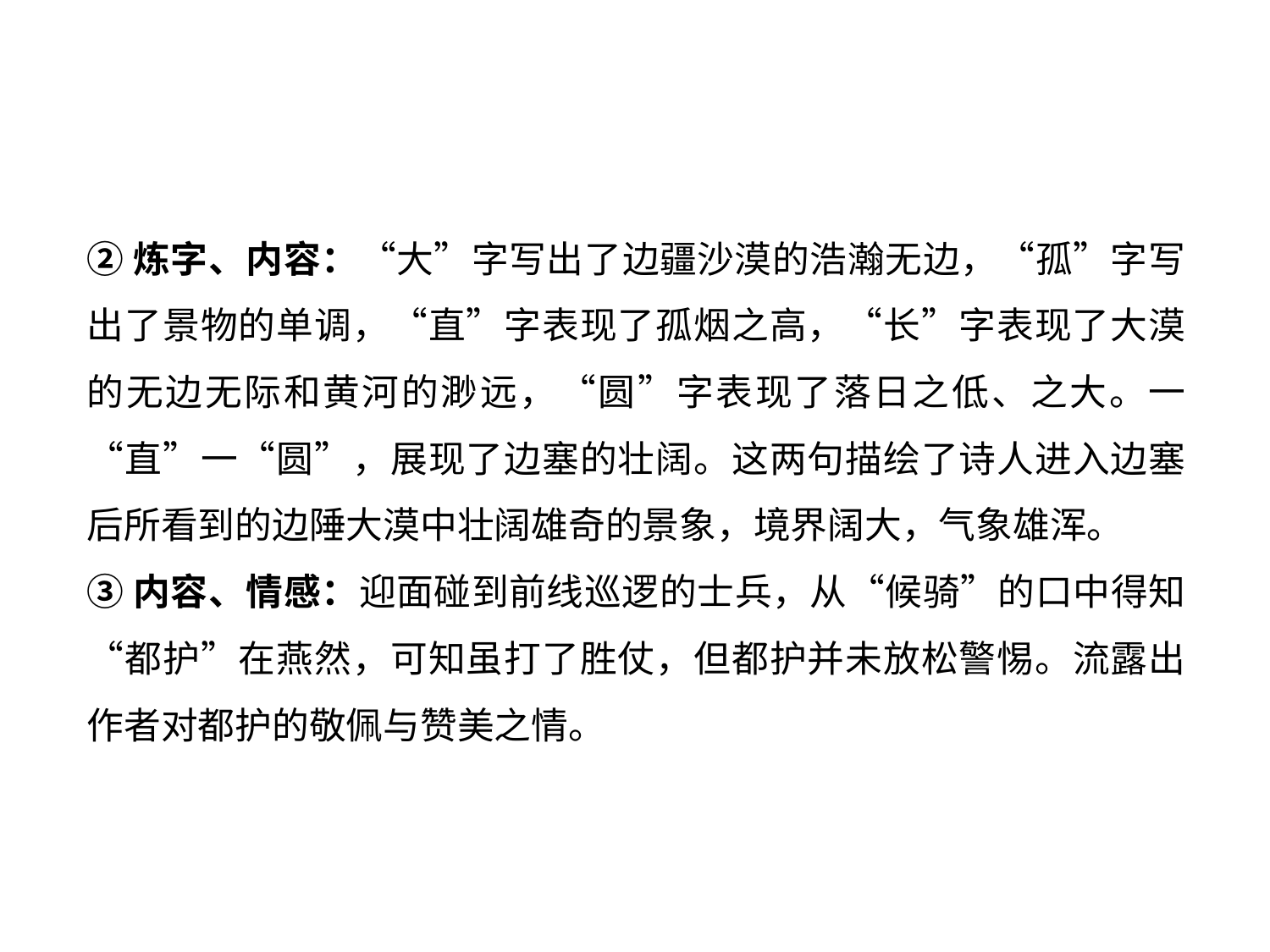

②炼字、内容：“大”字写出了边疆沙漠的浩瀚无边，“孤”字写出了景物的单调，“直”字表现了孤烟之高，“长”字表现了大漠的无边无际和黄河的渺远，“圆”字表现了落日之低、之大。一“直”一“圆”，展现了边塞的壮阔。这两句描绘了诗人进入边塞后所看到的边陲大漠中壮阔雄奇的景象，境界阔大，气象雄浑。
③内容、情感：迎面碰到前线巡逻的士兵，从“候骑”的口中得知“都护”在燕然，可知虽打了胜仗，但都护并未放松警惕。流露出作者对都护的敬佩与赞美之情。